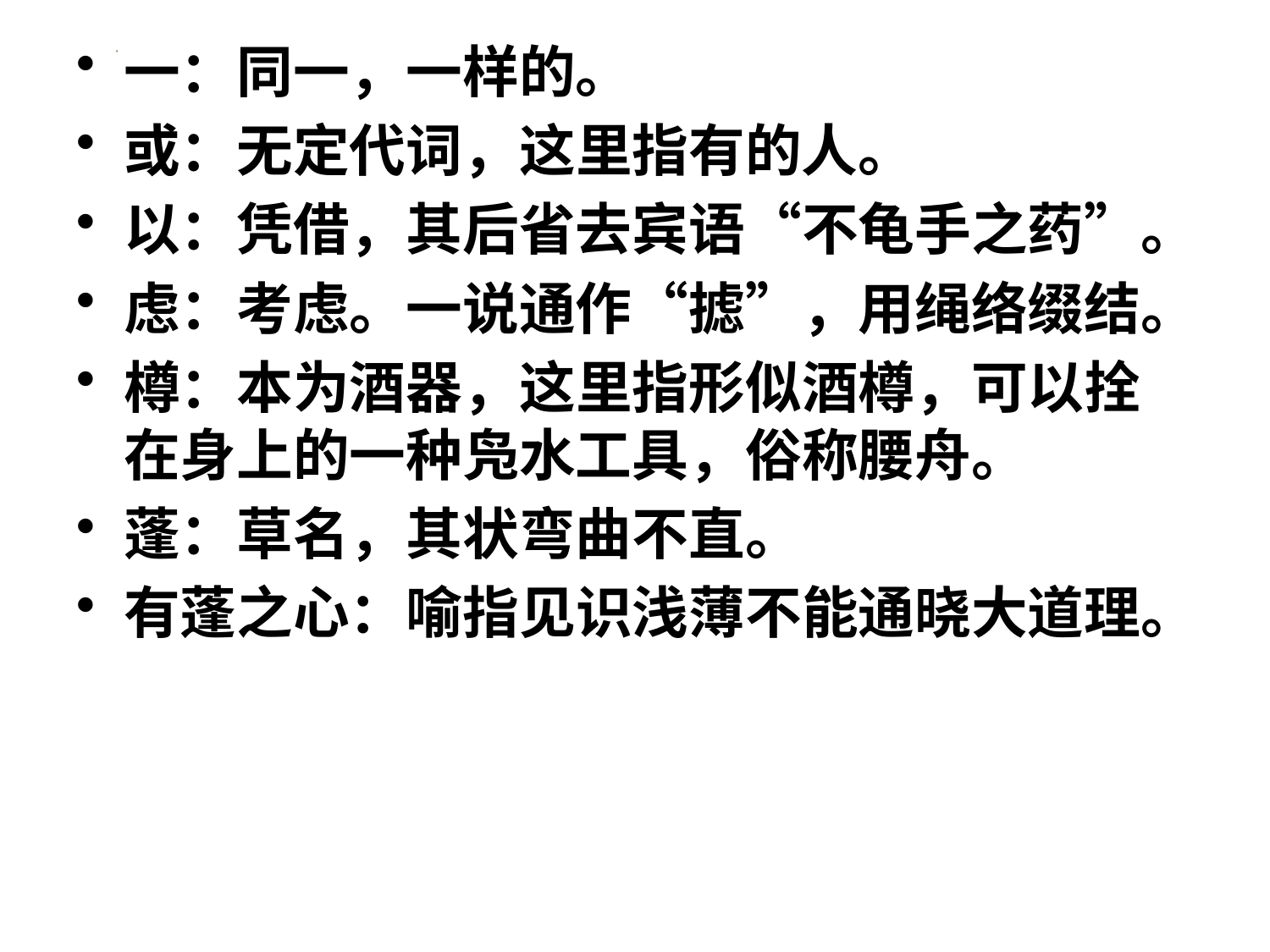

一：同一，一样的。
或：无定代词，这里指有的人。
以：凭借，其后省去宾语“不龟手之药”。
虑：考虑。一说通作“摅”，用绳络缀结。
樽：本为酒器，这里指形似酒樽，可以拴在身上的一种凫水工具，俗称腰舟。
蓬：草名，其状弯曲不直。
有蓬之心：喻指见识浅薄不能通晓大道理。